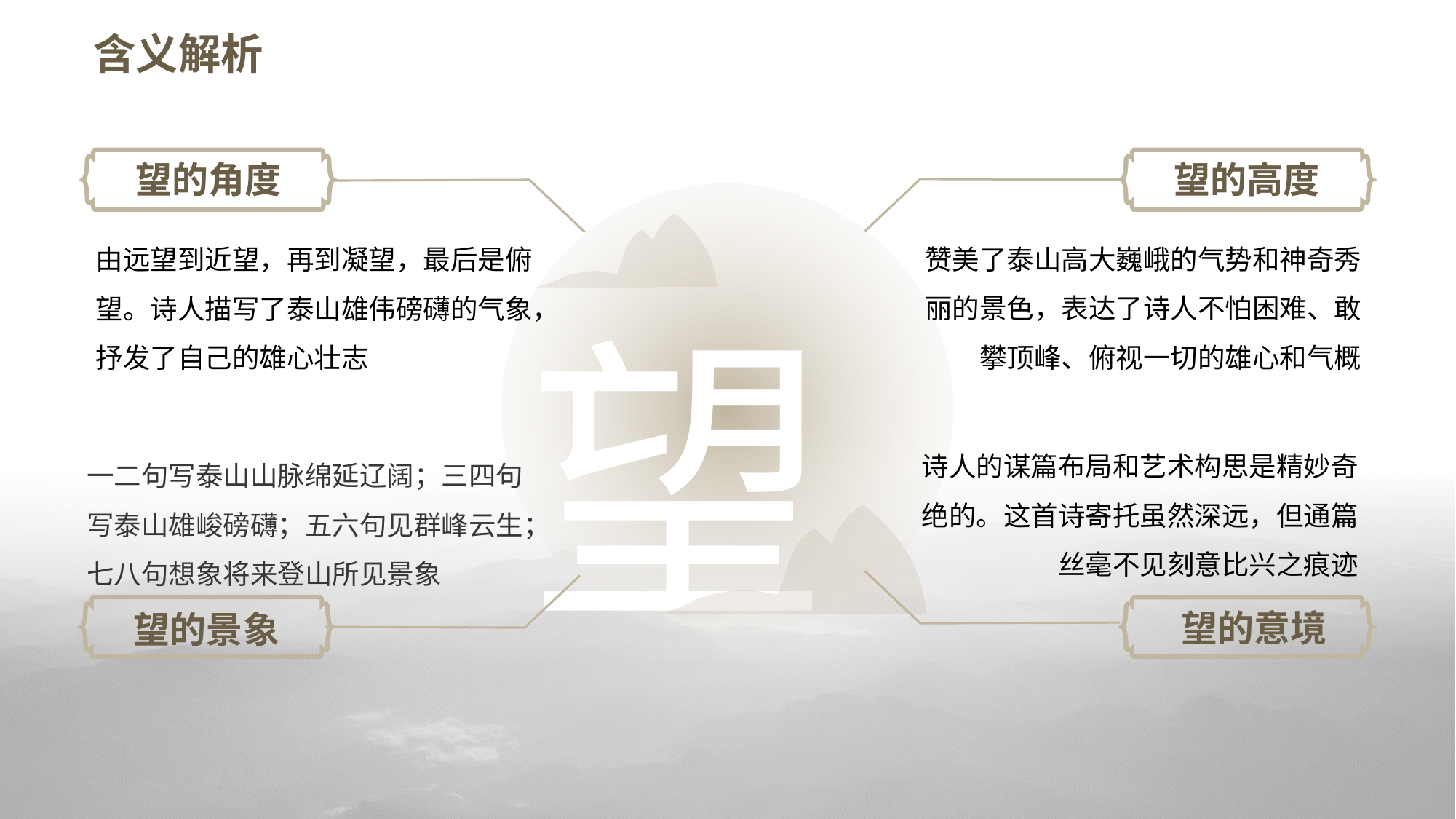

# 含义解析

望的角度
由远望到近望，再到凝望，最后是俯望。诗人描写了泰山雄伟磅礴的气象，抒发了自己的雄心壮志

望的高度
赞美了泰山高大巍峨的气势和神奇秀丽的景色，表达了诗人不怕困难、敢攀顶峰、俯视一切的雄心和气概

望
诗人的谋篇布局和艺术构思是精妙奇绝的。这首诗寄托虽然深远，但通篇丝毫不见刻意比兴之痕迹

望的意境
一二句写泰山山脉绵延辽阔；三四句写泰山雄峻磅礴；五六句见群峰云生；七八句想象将来登山所见景象

望的景象